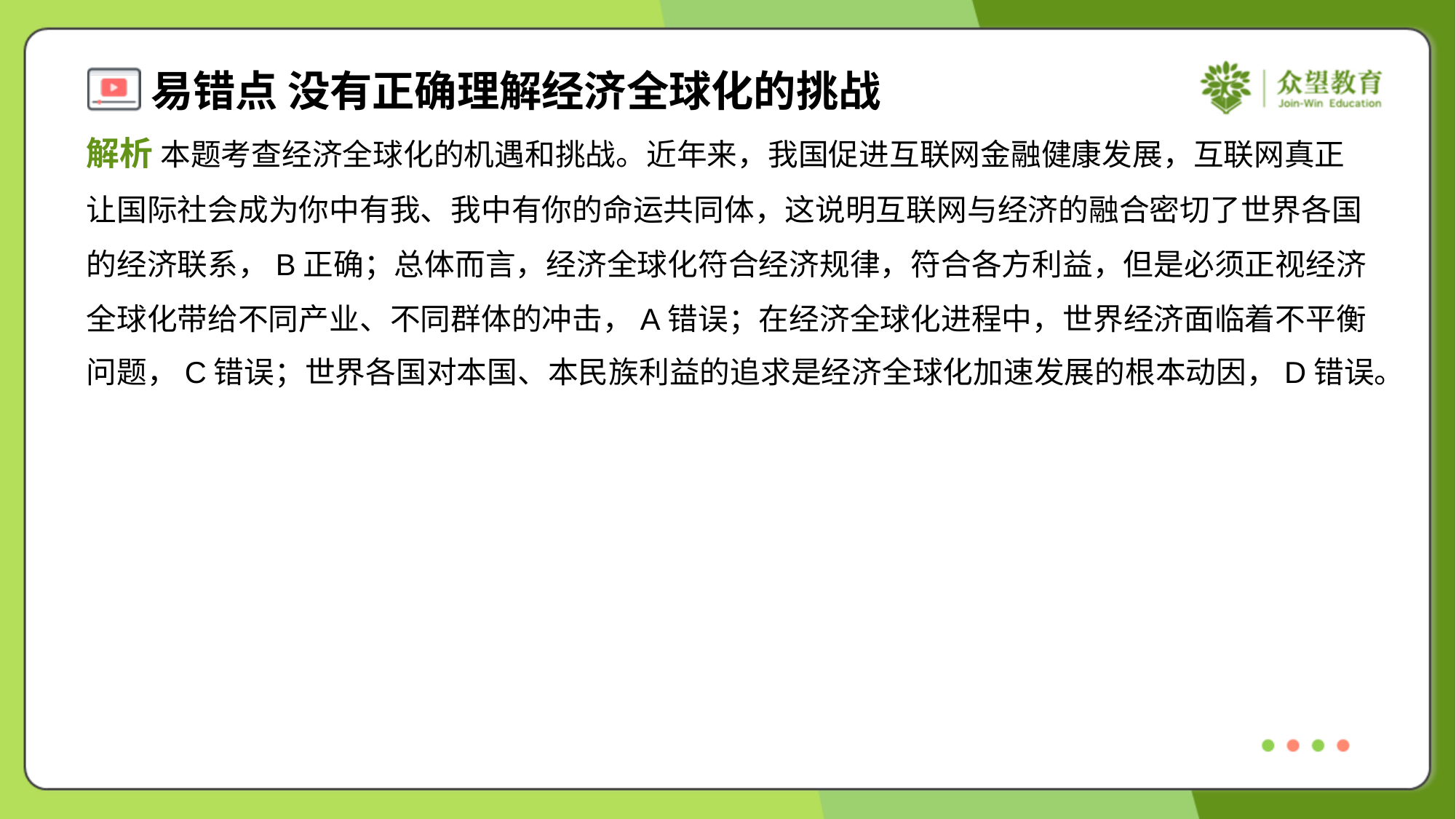

解析 本题考查经济全球化的机遇和挑战。近年来，我国促进互联网金融健康发展，互联网真正
让国际社会成为你中有我、我中有你的命运共同体，这说明互联网与经济的融合密切了世界各国
的经济联系，B正确；总体而言，经济全球化符合经济规律，符合各方利益，但是必须正视经济
全球化带给不同产业、不同群体的冲击，A错误；在经济全球化进程中，世界经济面临着不平衡
问题，C错误；世界各国对本国、本民族利益的追求是经济全球化加速发展的根本动因，D错误。